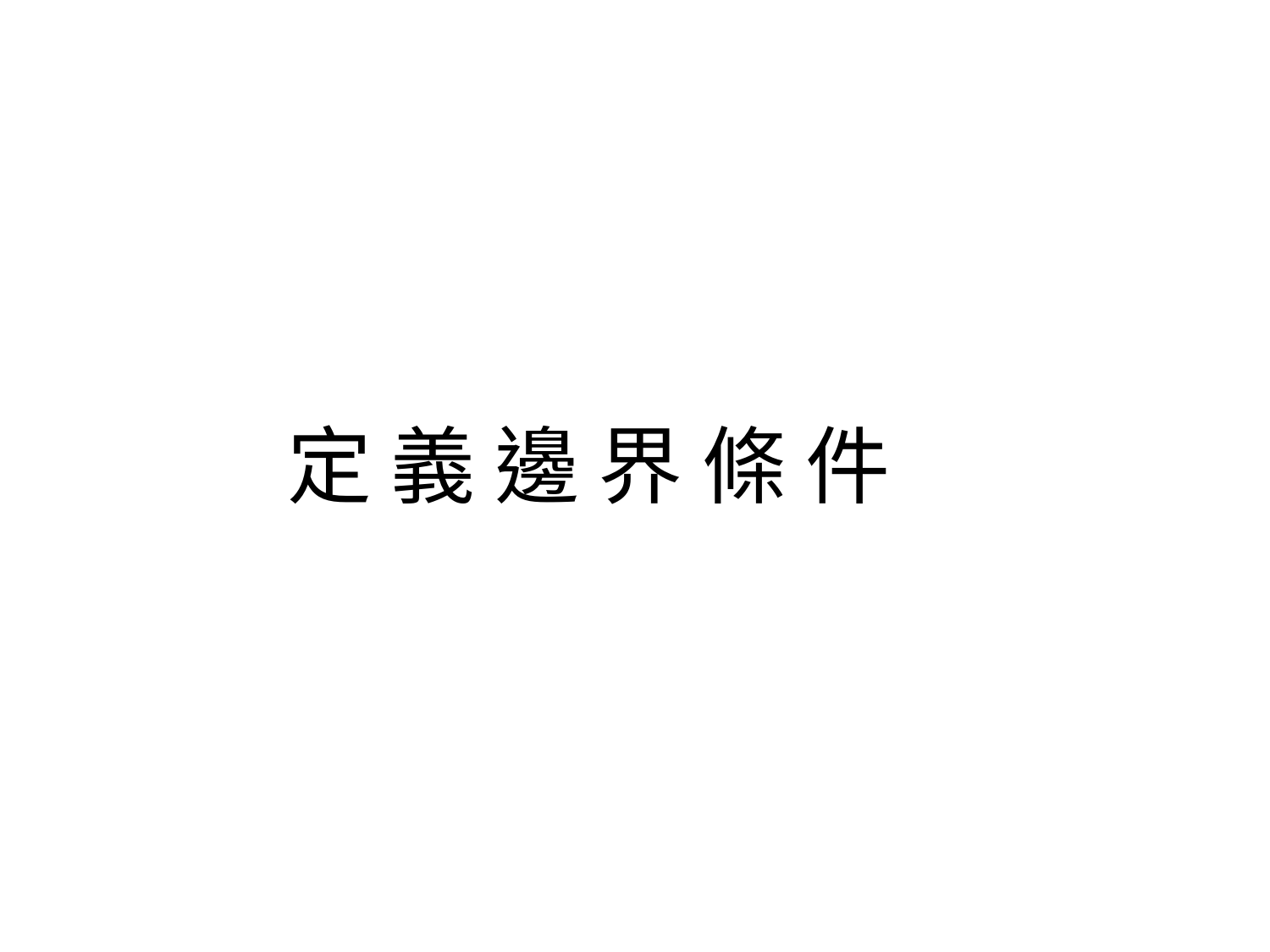

#
定 義 邊 界 條 件